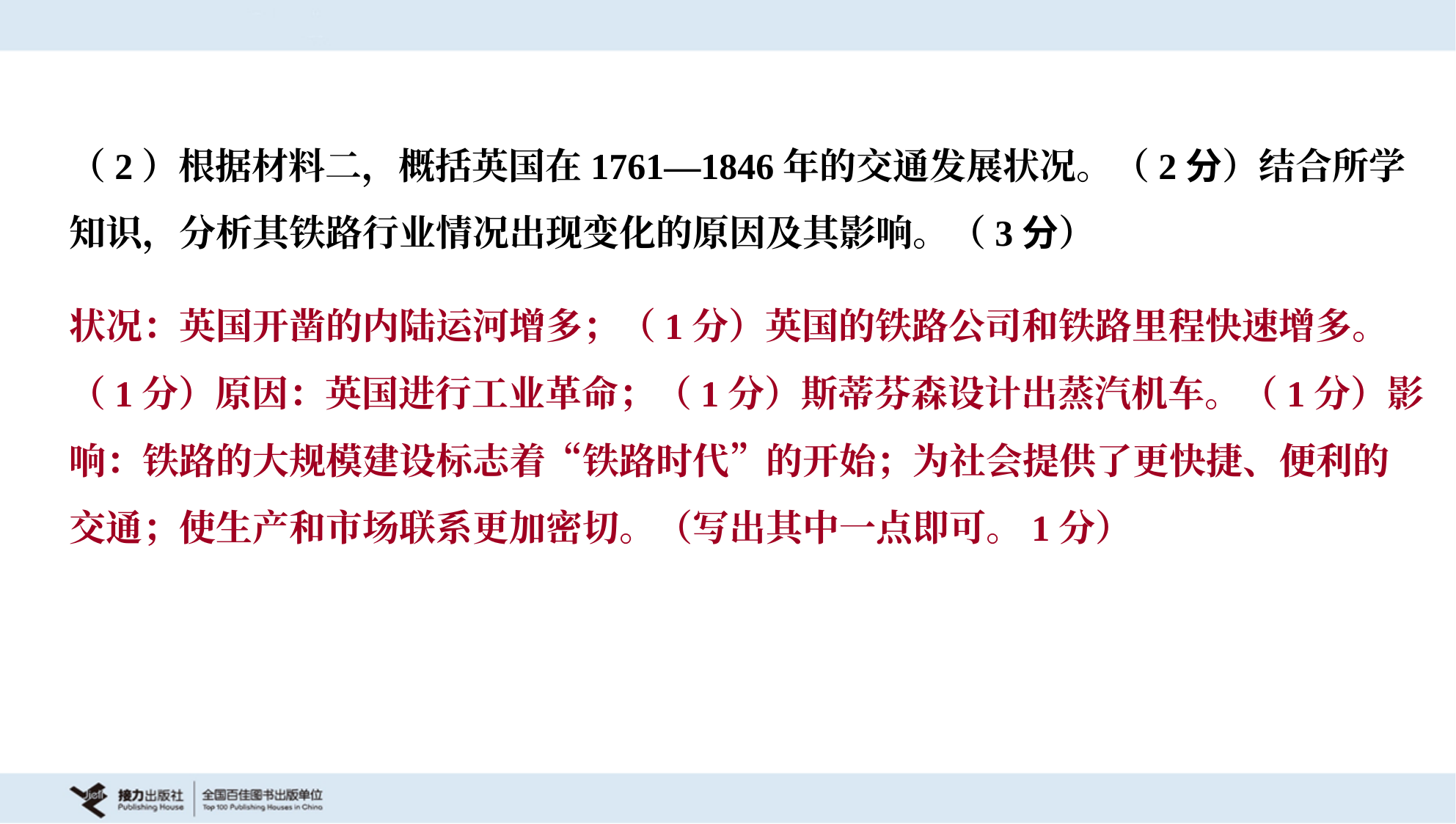

（2）根据材料二，概括英国在1761—1846年的交通发展状况。（2分）结合所学
知识，分析其铁路行业情况出现变化的原因及其影响。（3分）
状况：英国开凿的内陆运河增多；（1分）英国的铁路公司和铁路里程快速增多。
（1分）原因：英国进行工业革命；（1分）斯蒂芬森设计出蒸汽机车。（1分）影
响：铁路的大规模建设标志着“铁路时代”的开始；为社会提供了更快捷、便利的
交通；使生产和市场联系更加密切。（写出其中一点即可。1分）